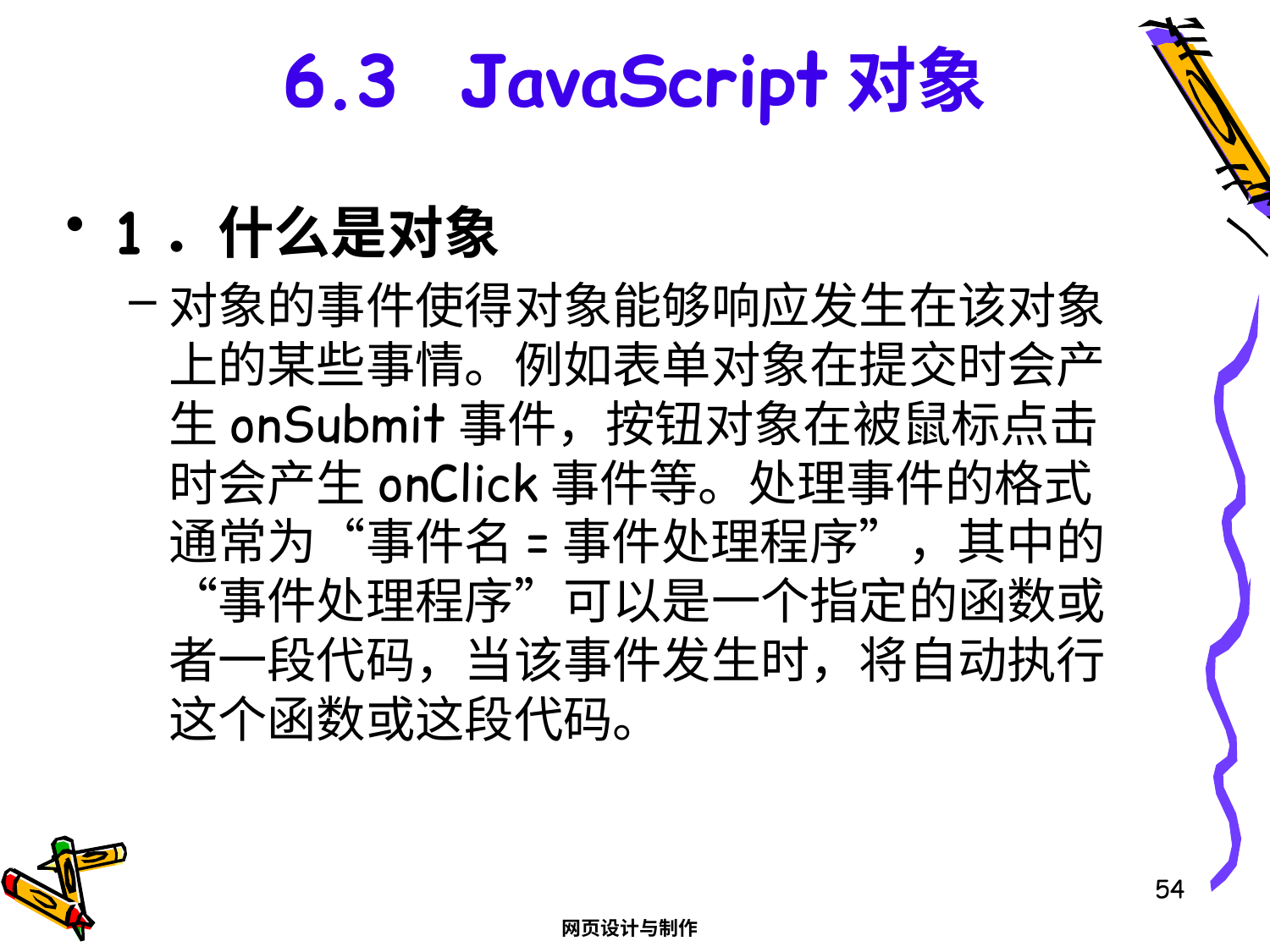

# 6.3  JavaScript对象
1．什么是对象
对象的事件使得对象能够响应发生在该对象上的某些事情。例如表单对象在提交时会产生onSubmit事件，按钮对象在被鼠标点击时会产生onClick事件等。处理事件的格式通常为“事件名=事件处理程序”，其中的“事件处理程序”可以是一个指定的函数或者一段代码，当该事件发生时，将自动执行这个函数或这段代码。
54
网页设计与制作